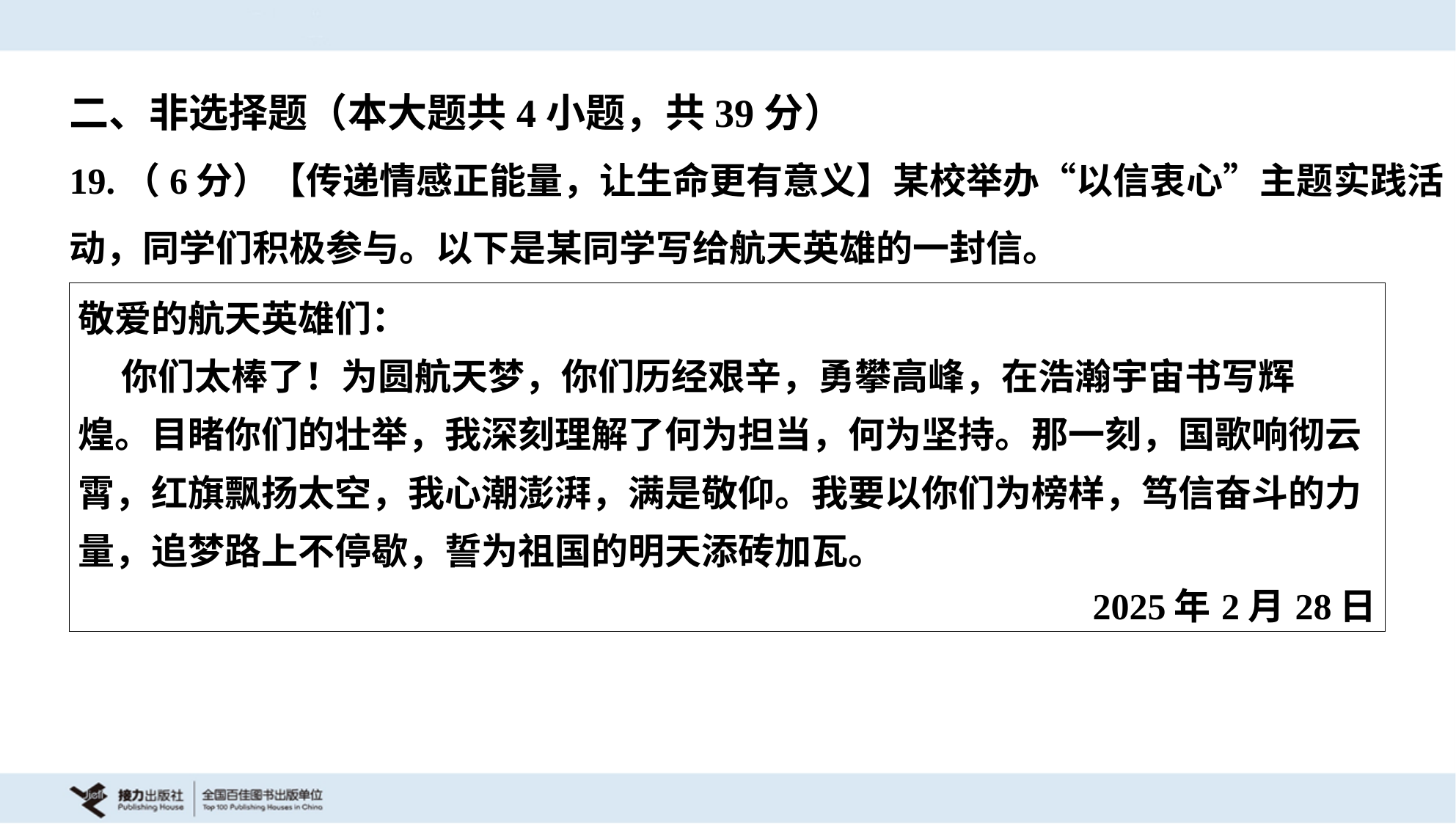

二、非选择题（本大题共4小题，共39分）
19.（6分）【传递情感正能量，让生命更有意义】某校举办“以信衷心”主题实践活
动，同学们积极参与。以下是某同学写给航天英雄的一封信。
| 敬爱的航天英雄们： 你们太棒了！为圆航天梦，你们历经艰辛，勇攀高峰，在浩瀚宇宙书写辉 煌。目睹你们的壮举，我深刻理解了何为担当，何为坚持。那一刻，国歌响彻云 霄，红旗飘扬太空，我心潮澎湃，满是敬仰。我要以你们为榜样，笃信奋斗的力 量，追梦路上不停歇，誓为祖国的明天添砖加瓦。 2025年2月28日 |
| --- |